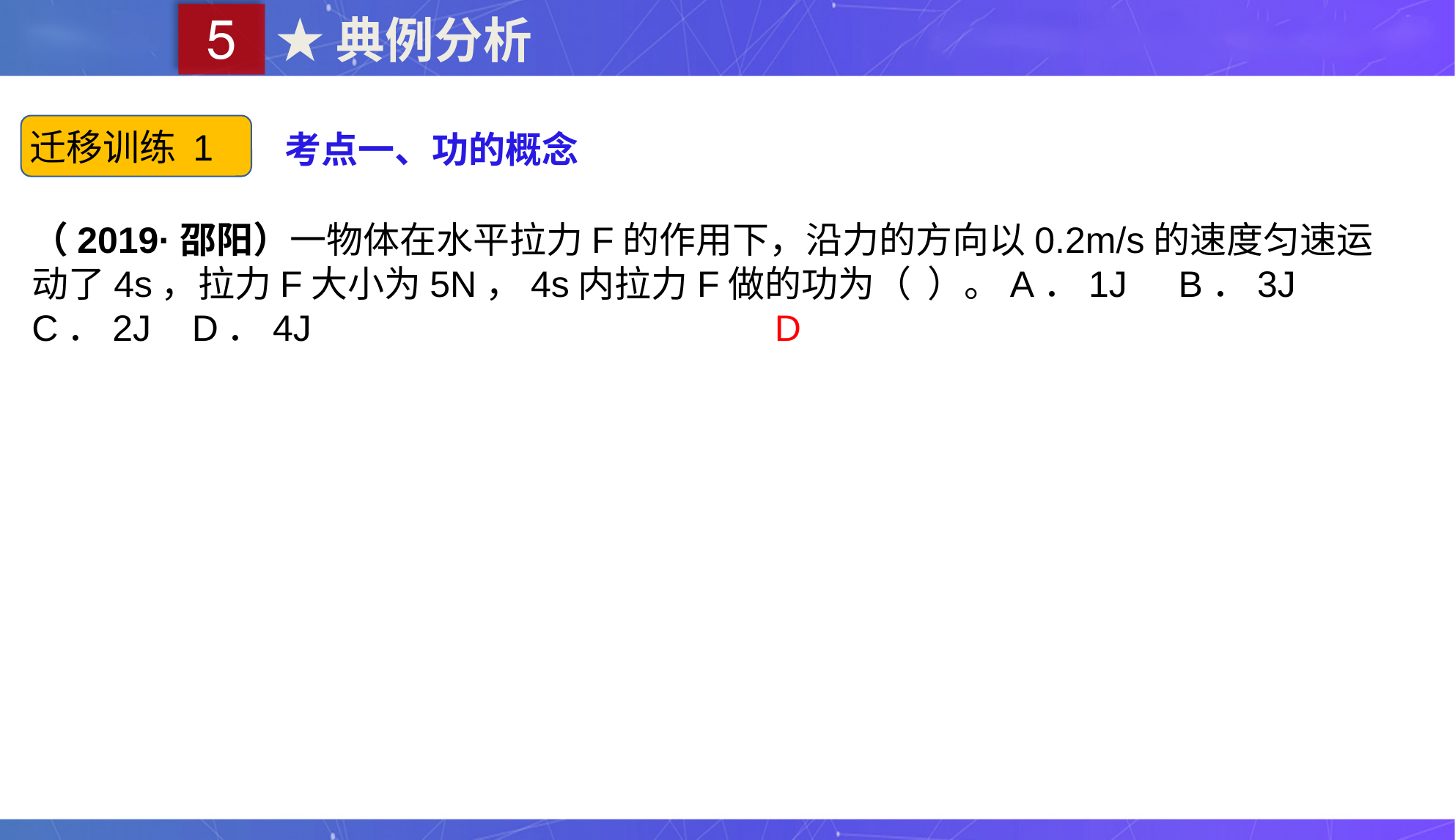

5
★典例分析
迁移训练 1
考点一、功的概念
（2019·邵阳）一物体在水平拉力F的作用下，沿力的方向以0.2m/s的速度匀速运动了4s，拉力F大小为5N，4s内拉力F做的功为（  ）。A．1J     B．3J    C．2J    D．4J

D